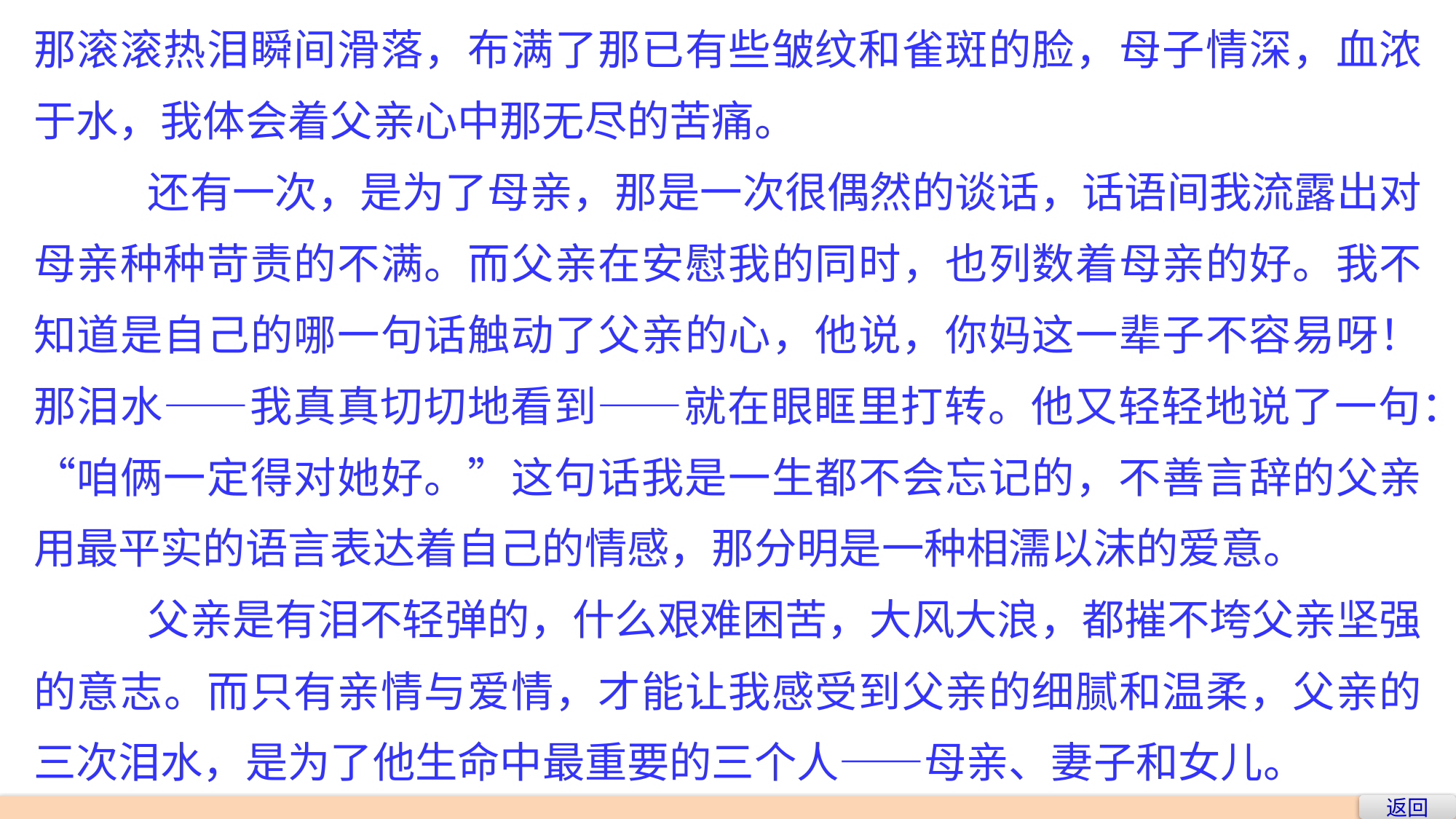

那滚滚热泪瞬间滑落，布满了那已有些皱纹和雀斑的脸，母子情深，血浓于水，我体会着父亲心中那无尽的苦痛。
  还有一次，是为了母亲，那是一次很偶然的谈话，话语间我流露出对母亲种种苛责的不满。而父亲在安慰我的同时，也列数着母亲的好。我不知道是自己的哪一句话触动了父亲的心，他说，你妈这一辈子不容易呀！那泪水——我真真切切地看到——就在眼眶里打转。他又轻轻地说了一句：“咱俩一定得对她好。”这句话我是一生都不会忘记的，不善言辞的父亲用最平实的语言表达着自己的情感，那分明是一种相濡以沫的爱意。
  父亲是有泪不轻弹的，什么艰难困苦，大风大浪，都摧不垮父亲坚强的意志。而只有亲情与爱情，才能让我感受到父亲的细腻和温柔，父亲的三次泪水，是为了他生命中最重要的三个人——母亲、妻子和女儿。
返回